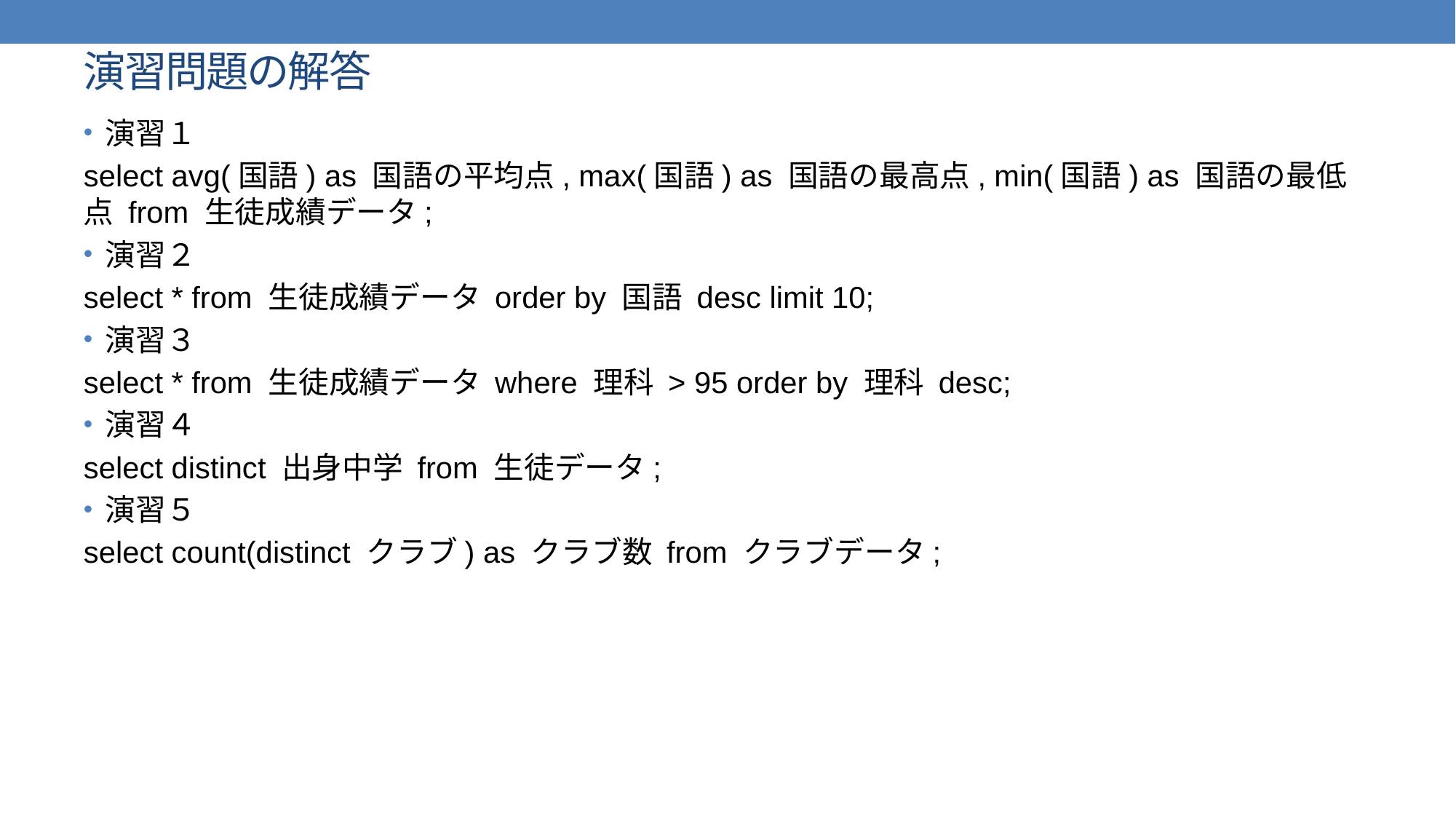

# 演習問題の解答
演習１
select avg(国語) as 国語の平均点, max(国語) as 国語の最高点, min(国語) as 国語の最低点 from 生徒成績データ;
演習２
select * from 生徒成績データ order by 国語 desc limit 10;
演習３
select * from 生徒成績データ where 理科 > 95 order by 理科 desc;
演習４
select distinct 出身中学 from 生徒データ;
演習５
select count(distinct クラブ) as クラブ数 from クラブデータ;